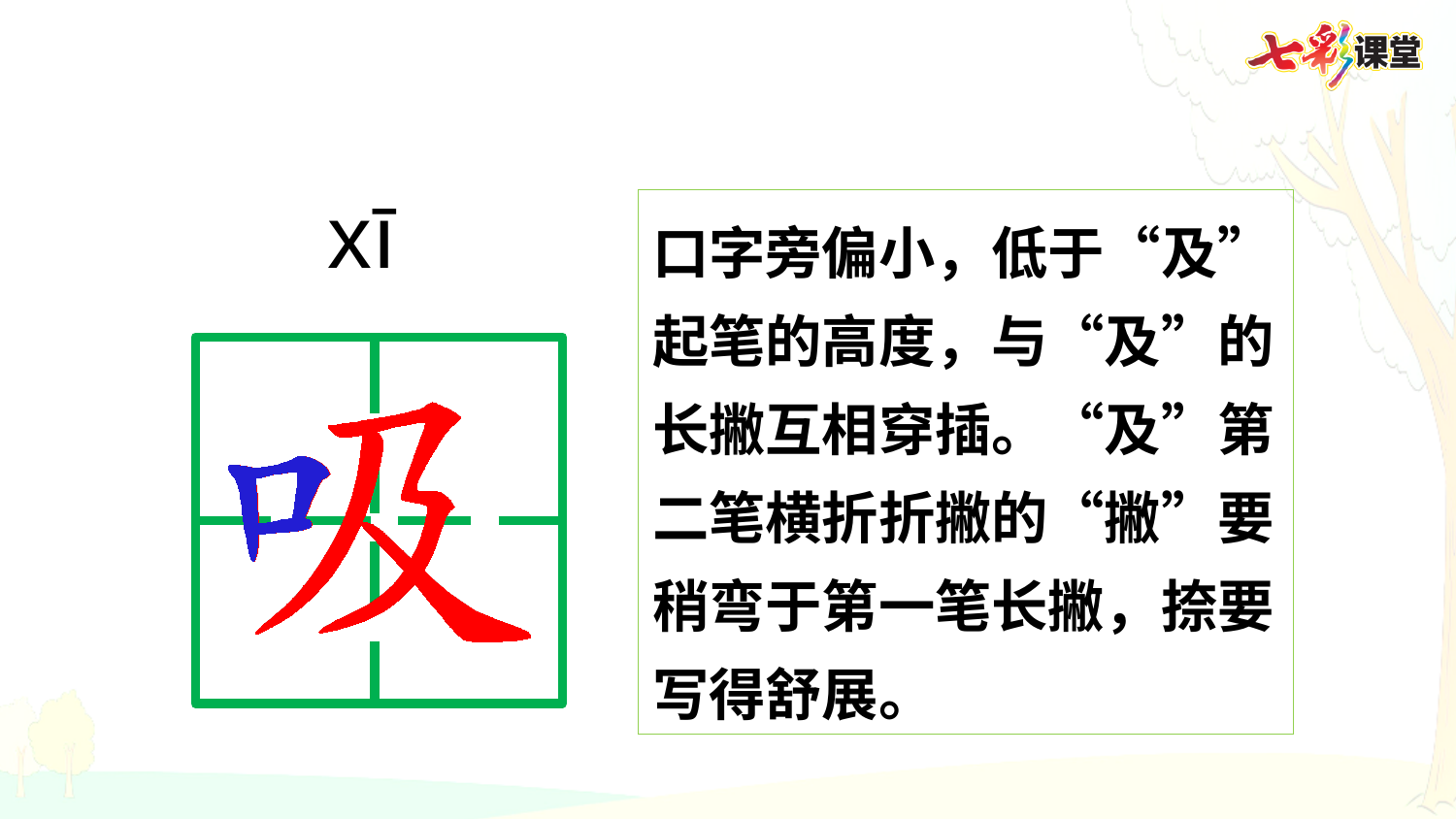

xī
口字旁偏小，低于“及”起笔的高度，与“及”的长撇互相穿插。“及”第二笔横折折撇的“撇”要稍弯于第一笔长撇，捺要写得舒展。